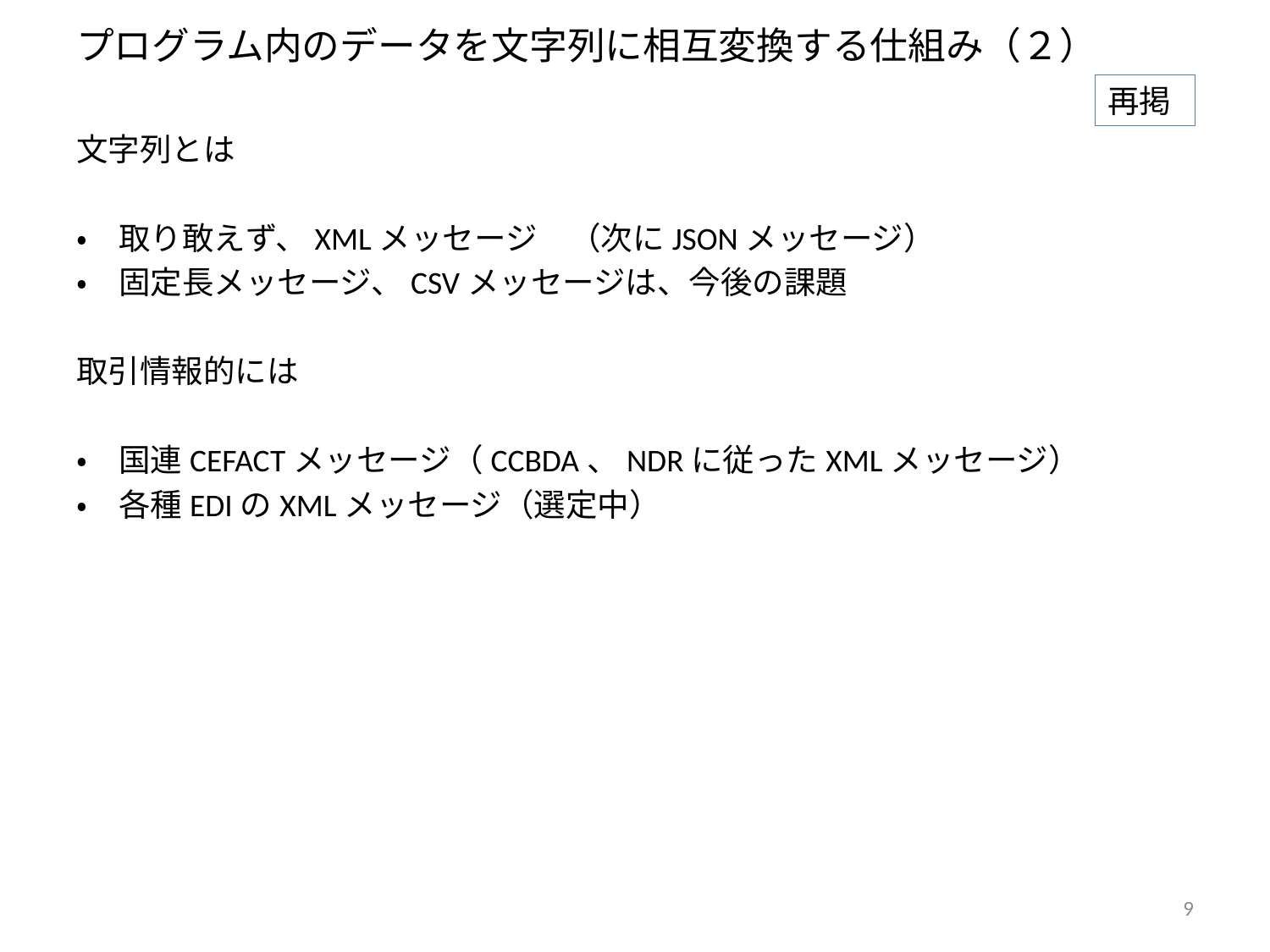

# プログラム内のデータを文字列に相互変換する仕組み（２）
再掲
文字列とは

・　取り敢えず、XMLメッセージ　（次にJSONメッセージ）
・　固定長メッセージ、CSVメッセージは、今後の課題

取引情報的には

・　国連CEFACTメッセージ（CCBDA、NDRに従ったXMLメッセージ）
・　各種EDIのXMLメッセージ（選定中）

9